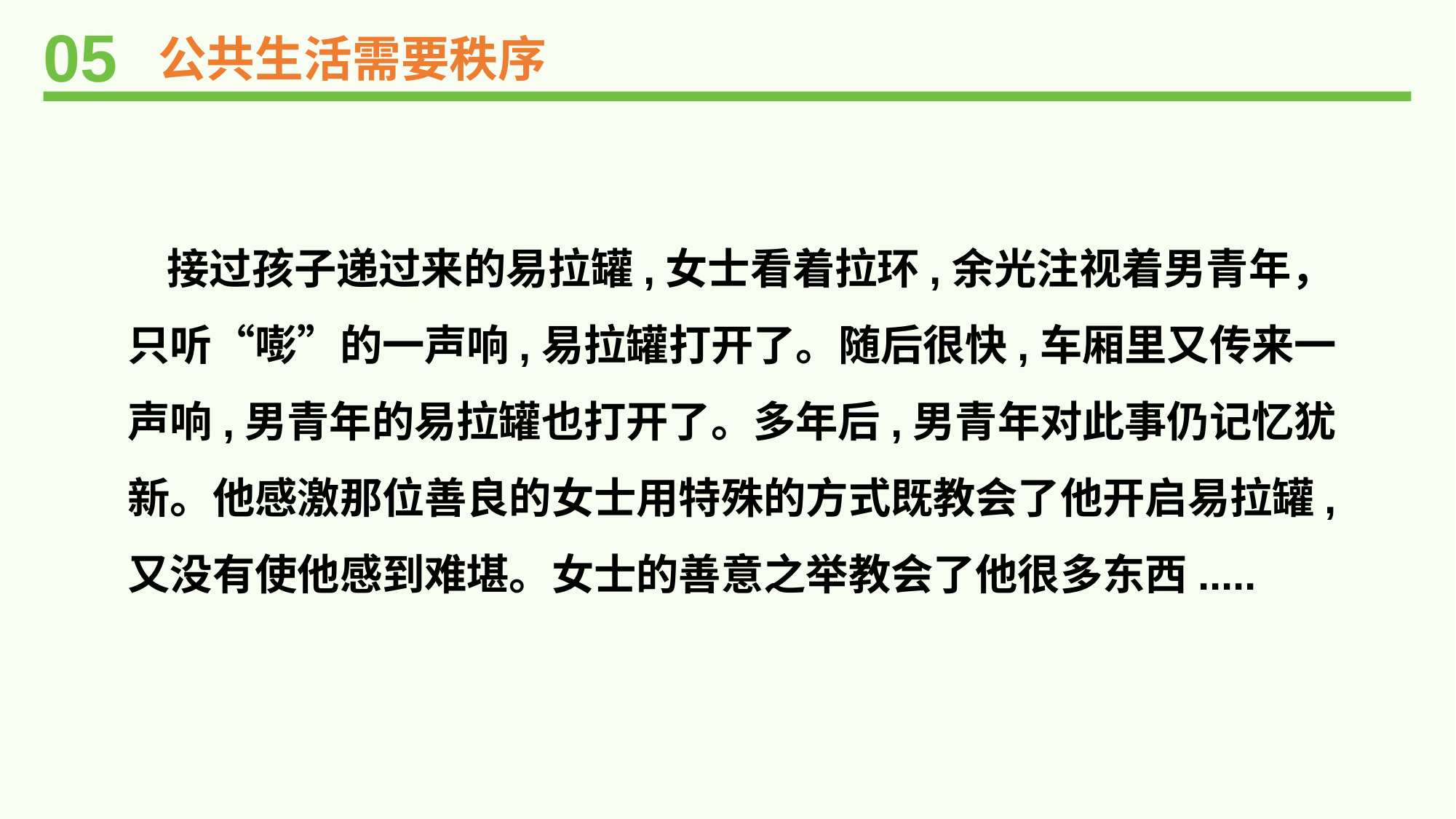

05
公共生活需要秩序

   接过孩子递过来的易拉罐,女士看着拉环,余光注视着男青年，只听“嘭”的一声响,易拉罐打开了。随后很快,车厢里又传来一声响,男青年的易拉罐也打开了。多年后,男青年对此事仍记忆犹新。他感激那位善良的女士用特殊的方式既教会了他开启易拉罐,又没有使他感到难堪。女士的善意之举教会了他很多东西.....